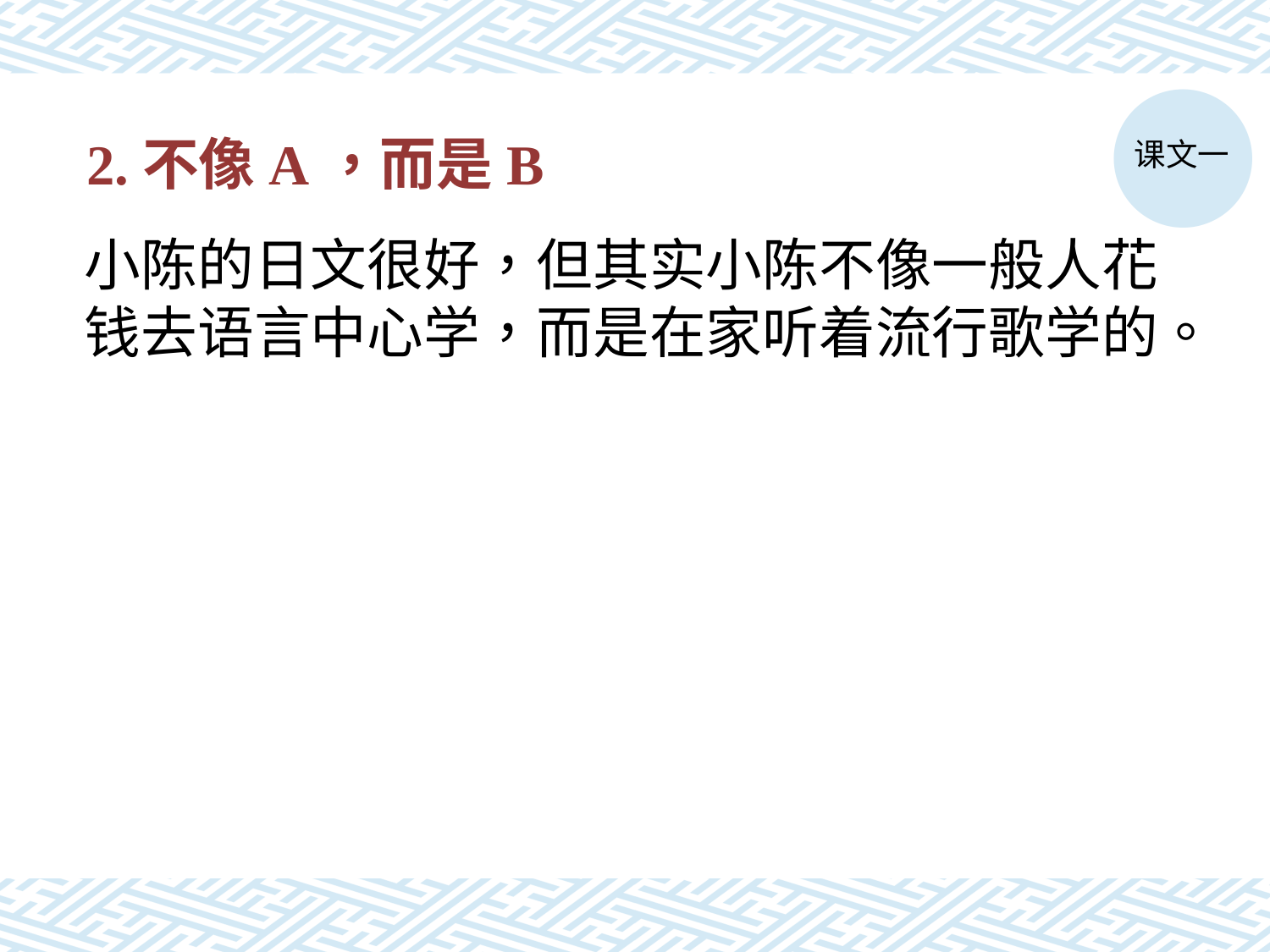

课文一
# 2.不像A，而是B
小陈的日文很好，但其实小陈不像一般人花钱去语言中心学，而是在家听着流行歌学的。